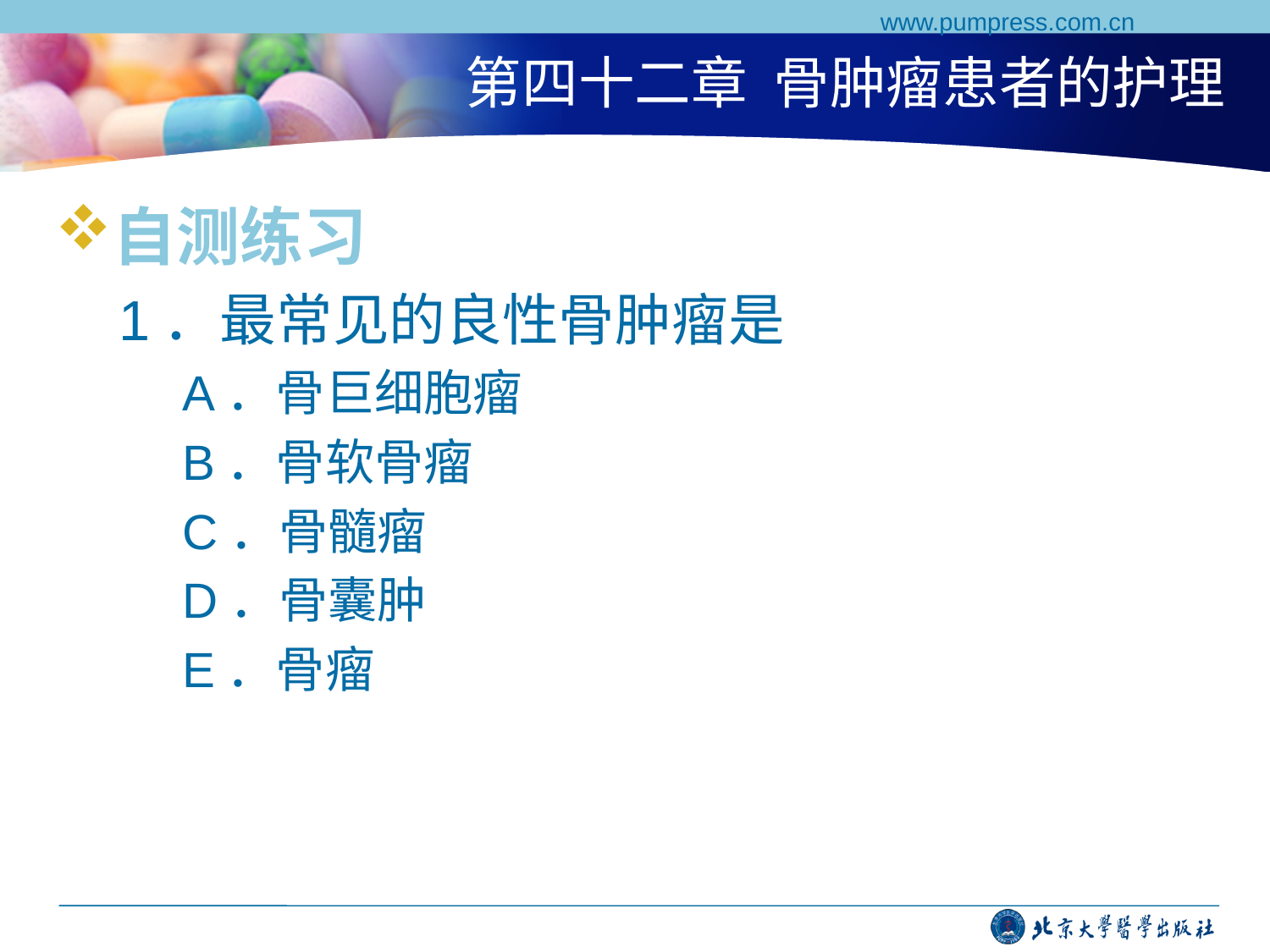

www.pumpress.com.cn
# 第四十二章  骨肿瘤患者的护理
自测练习
1．最常见的良性骨肿瘤是
A．骨巨细胞瘤
B．骨软骨瘤
C．骨髓瘤
D．骨囊肿
E．骨瘤